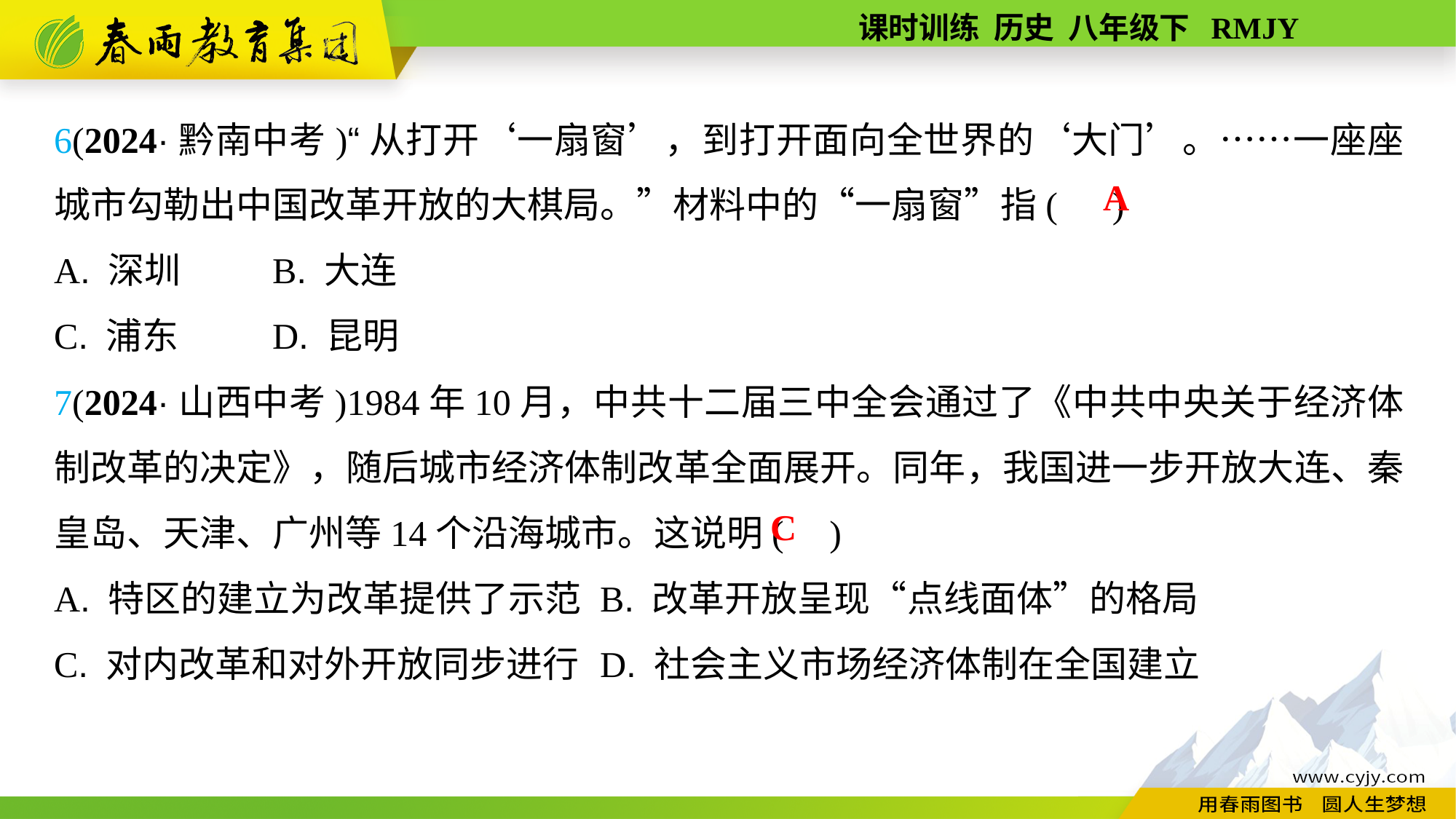

6(2024·黔南中考)“从打开‘一扇窗’，到打开面向全世界的‘大门’。……一座座城市勾勒出中国改革开放的大棋局。”材料中的“一扇窗”指(      )
A. 深圳	B. 大连
C. 浦东	D. 昆明
7(2024·山西中考)1984年10月，中共十二届三中全会通过了《中共中央关于经济体制改革的决定》，随后城市经济体制改革全面展开。同年，我国进一步开放大连、秦皇岛、天津、广州等14个沿海城市。这说明(     )
A. 特区的建立为改革提供了示范	B. 改革开放呈现“点线面体”的格局
C. 对内改革和对外开放同步进行	D. 社会主义市场经济体制在全国建立
A
C